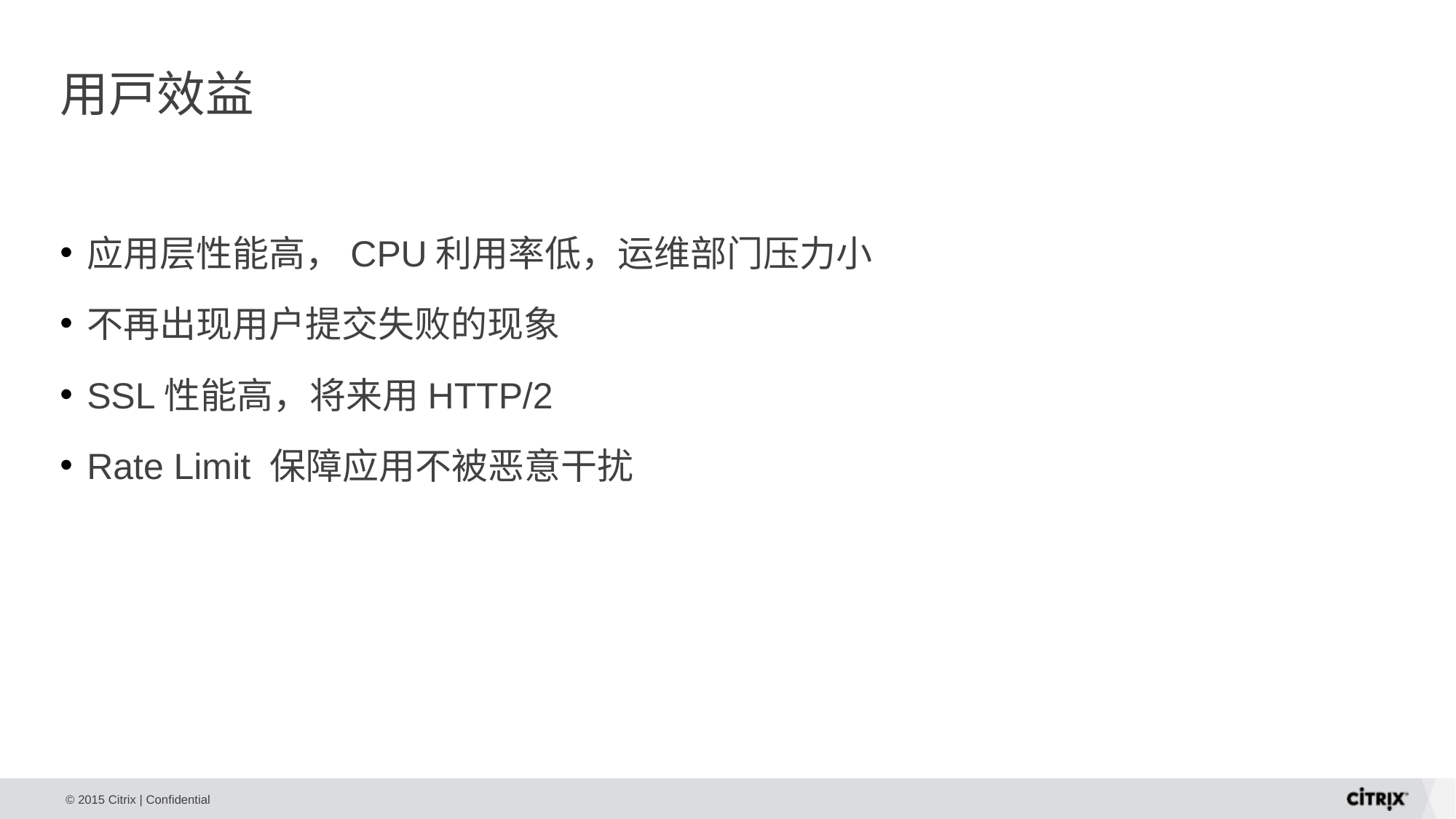

# 用戸效益

应用层性能高，CPU利用率低，运维部门压力小
不再出现用户提交失败的现象
SSL性能高，将来用HTTP/2
Rate Limit 保障应用不被恶意干扰